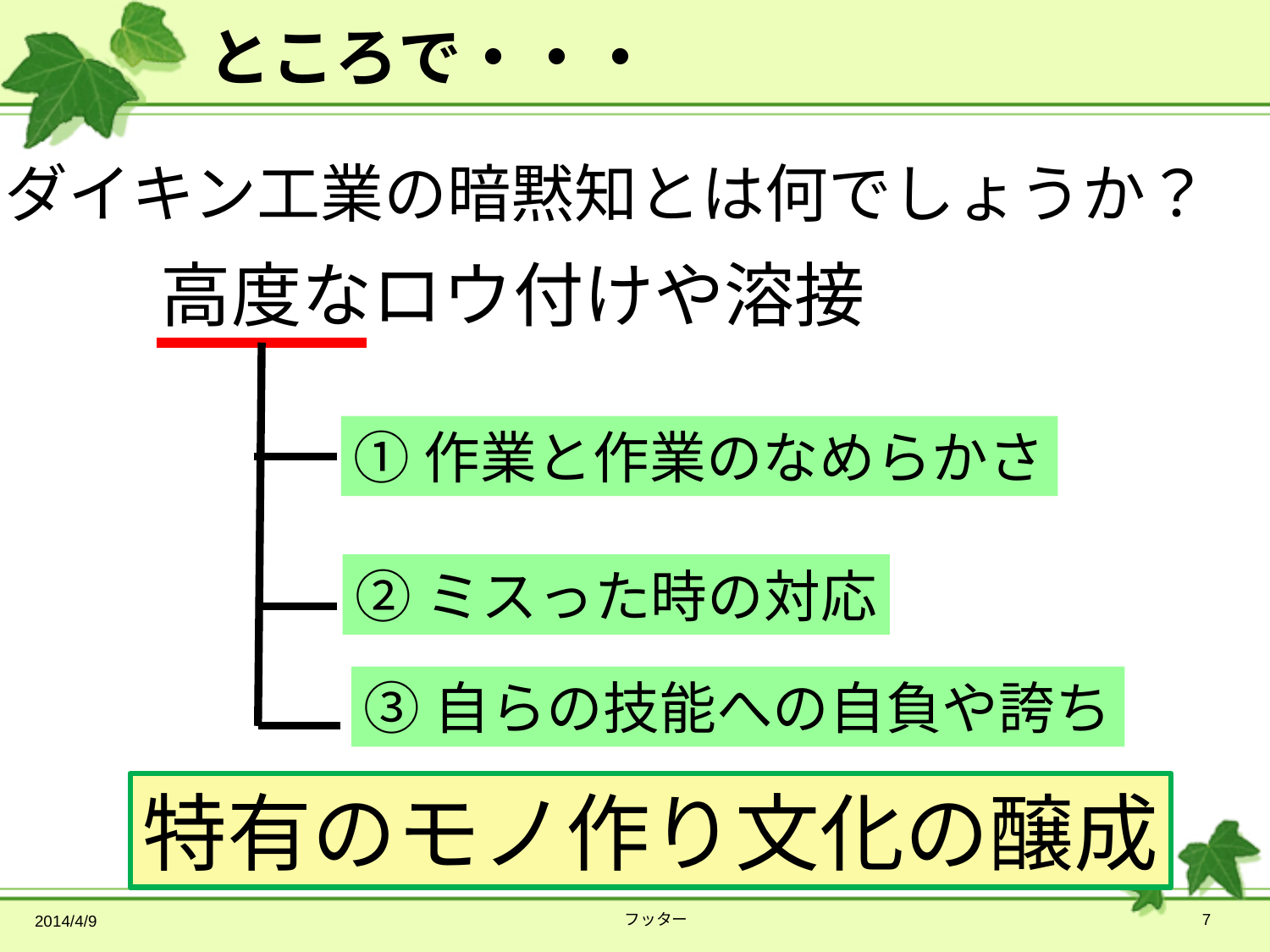

# ところで・・・
ダイキン工業の暗黙知とは何でしょうか？
高度なロウ付けや溶接
①作業と作業のなめらかさ
②ミスった時の対応
③自らの技能への自負や誇ち
特有のモノ作り文化の醸成
2014/4/9
フッター
7